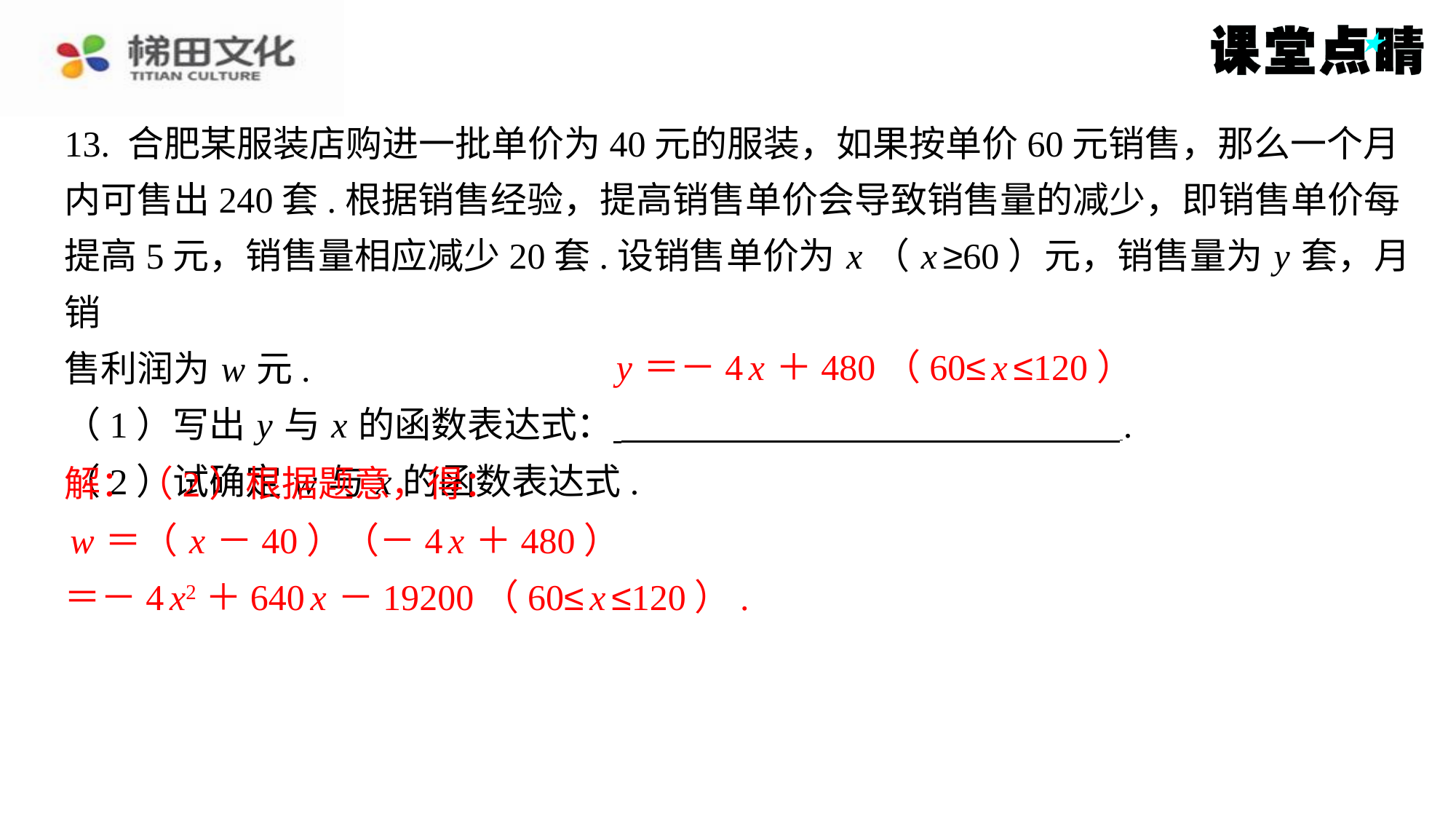

13. 合肥某服装店购进一批单价为40元的服装，如果按单价60元销售，那么一个月
内可售出240套.根据销售经验，提高销售单价会导致销售量的减少，即销售单价每
提高5元，销售量相应减少20套.设销售单价为 x （ x ≥60）元，销售量为 y 套，月销
售利润为 w 元.
（1）写出 y 与 x 的函数表达式：                                                                            ⁠.
（2）试确定 w 与 x 的函数表达式.
解：（2）根据题意，得：
 w ＝（ x －40）（－4 x ＋480）
＝－4 x2＋640 x －19200（60≤ x ≤120）.
y ＝－4 x ＋480（60≤ x ≤120）
解：（2）根据题意，得：
w ＝（ x －40）（－4 x ＋480）
＝－4 x2＋640 x －19200（60≤ x ≤120）.